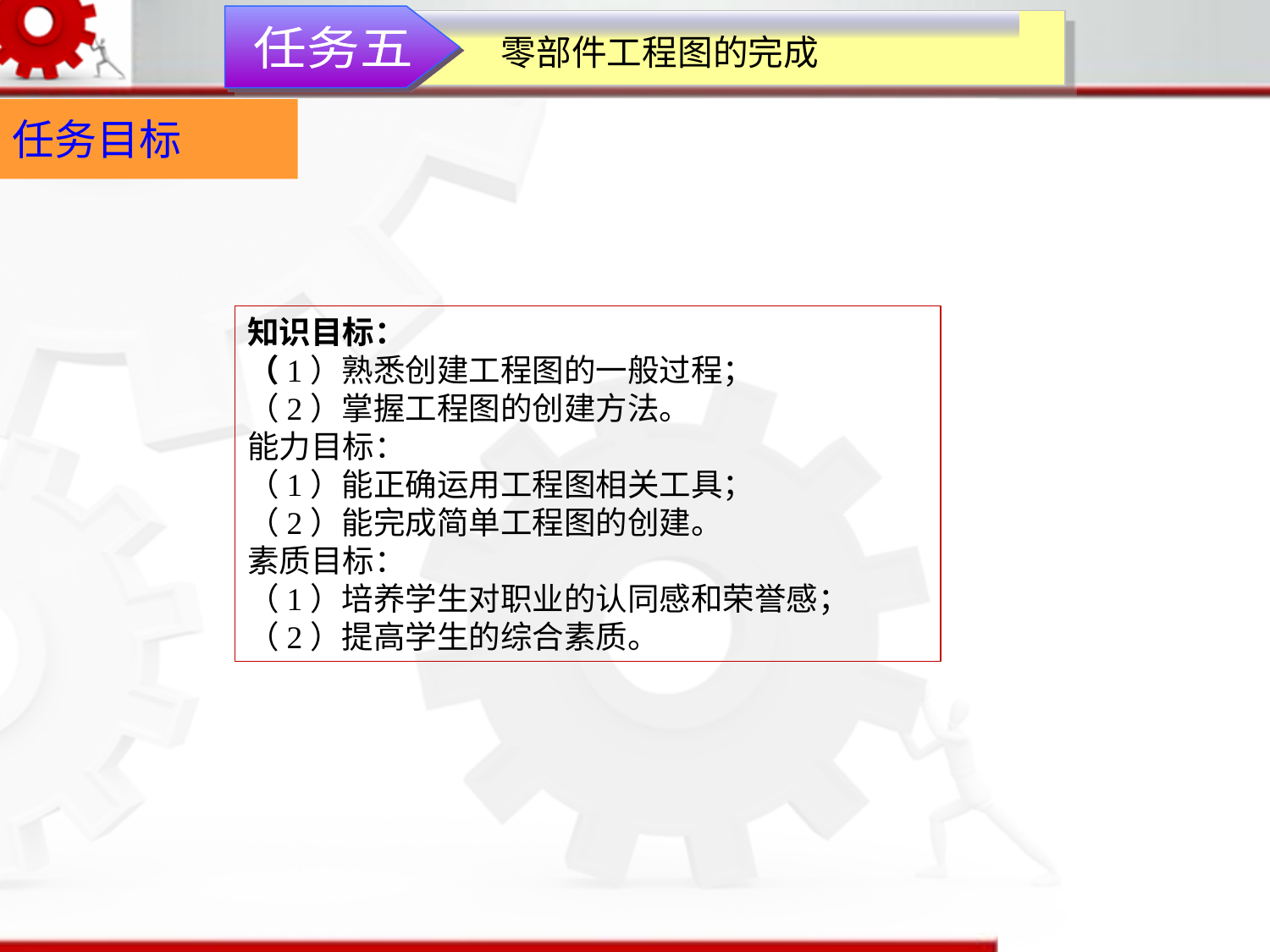

零部件工程图的完成
任务五
任务目标
知识目标：（1）熟悉创建工程图的一般过程；（2）掌握工程图的创建方法。能力目标：（1）能正确运用工程图相关工具；（2）能完成简单工程图的创建。素质目标：（1）培养学生对职业的认同感和荣誉感；（2）提高学生的综合素质。